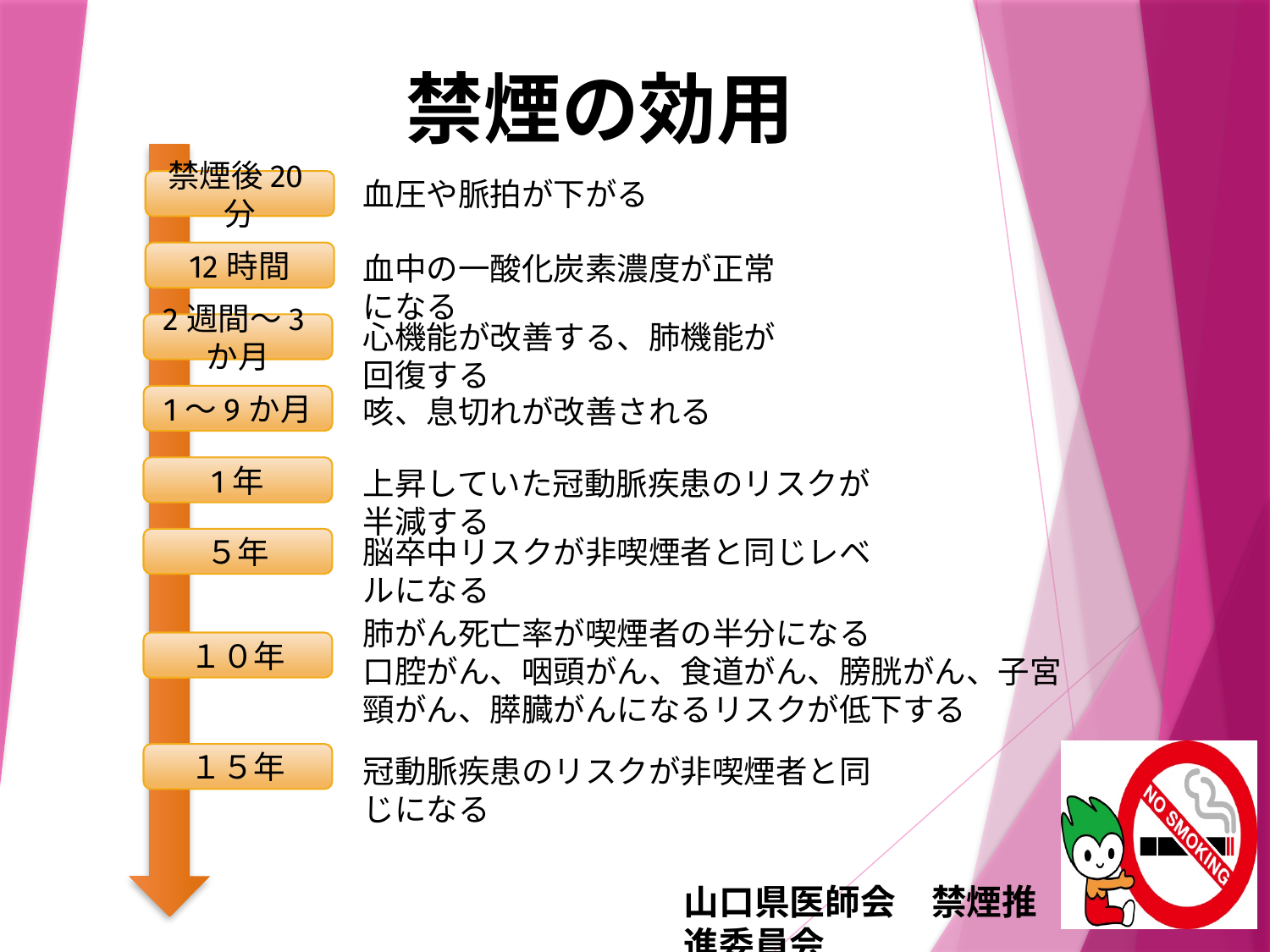

# 禁煙の効用
血圧や脈拍が下がる
禁煙後20分
12時間
血中の一酸化炭素濃度が正常になる
心機能が改善する、肺機能が回復する
2週間～3か月
1～9か月
咳、息切れが改善される
1年
上昇していた冠動脈疾患のリスクが半減する

脳卒中リスクが非喫煙者と同じレベルになる
５年
肺がん死亡率が喫煙者の半分になる
口腔がん、咽頭がん、食道がん、膀胱がん、子宮頸がん、膵臓がんになるリスクが低下する
１０年
１５年
冠動脈疾患のリスクが非喫煙者と同じになる